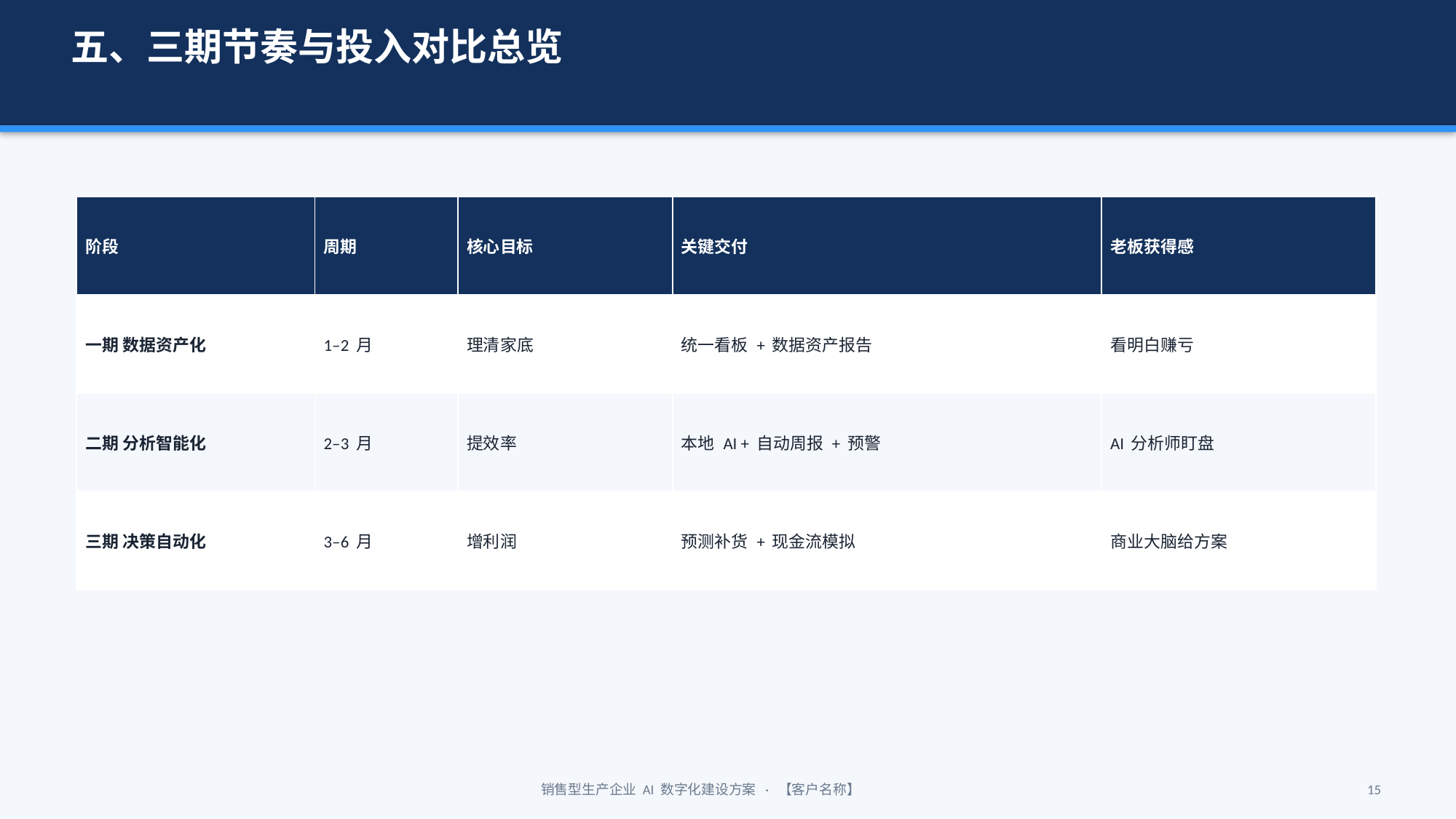

五、三期节奏与投入对比总览

| 阶段 | 周期 | 核心目标 | 关键交付 | 老板获得感 |
| --- | --- | --- | --- | --- |
| 一期 数据资产化 | 1–2 月 | 理清家底 | 统一看板 + 数据资产报告 | 看明白赚亏 |
| 二期 分析智能化 | 2–3 月 | 提效率 | 本地 AI + 自动周报 + 预警 | AI 分析师盯盘 |
| 三期 决策自动化 | 3–6 月 | 增利润 | 预测补货 + 现金流模拟 | 商业大脑给方案 |
销售型生产企业 AI 数字化建设方案  ·  【客户名称】
15